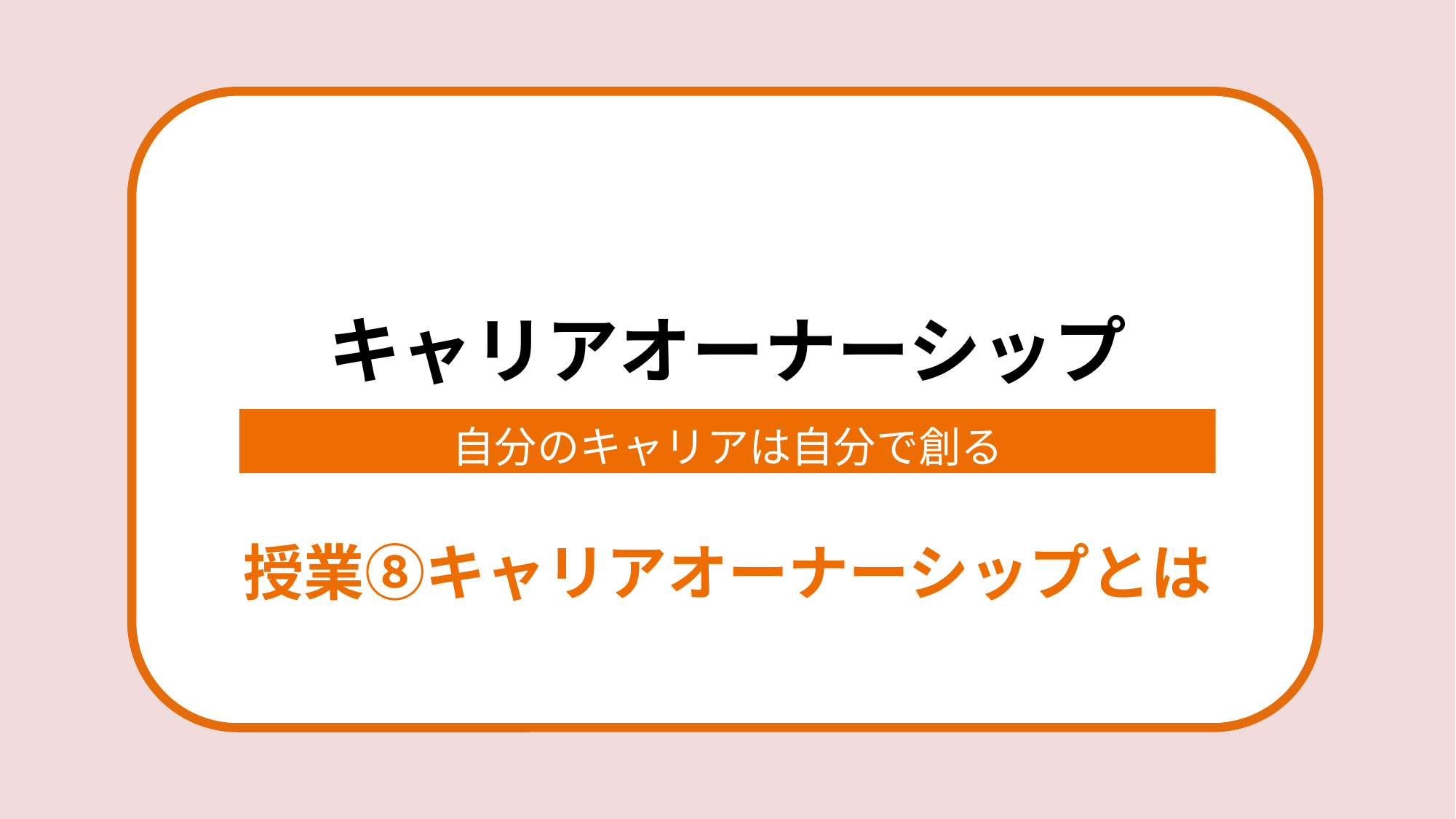

キャリアオーナーシップ

自分のキャリアは自分で創る
授業⑧キャリアオーナーシップとは